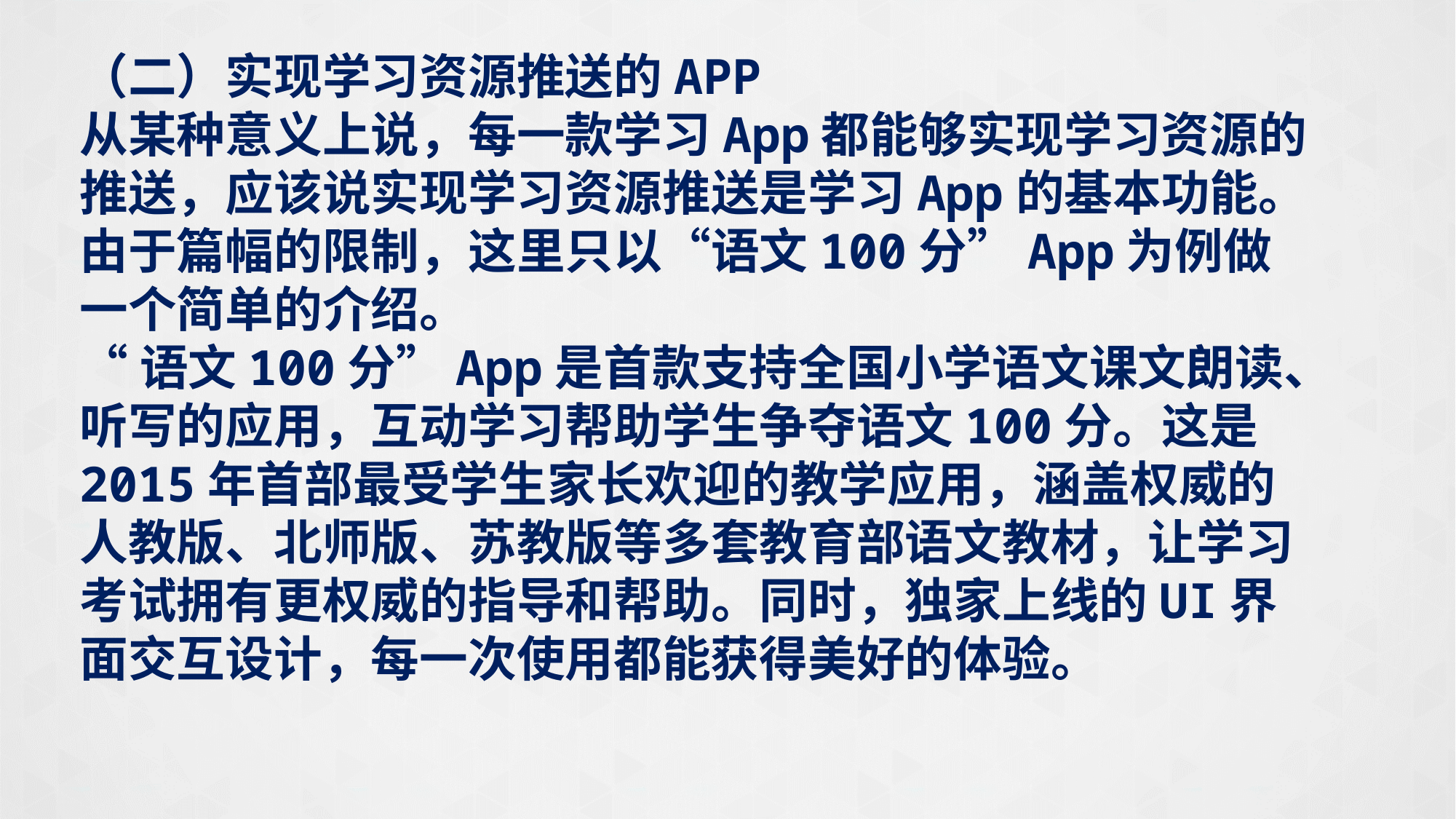

（二）实现学习资源推送的APP
从某种意义上说，每一款学习App都能够实现学习资源的推送，应该说实现学习资源推送是学习App的基本功能。由于篇幅的限制，这里只以“语文100分”App为例做一个简单的介绍。
“语文100分”App是首款支持全国小学语文课文朗读、听写的应用，互动学习帮助学生争夺语文100分。这是2015年首部最受学生家长欢迎的教学应用，涵盖权威的人教版、北师版、苏教版等多套教育部语文教材，让学习考试拥有更权威的指导和帮助。同时，独家上线的UI界面交互设计，每一次使用都能获得美好的体验。